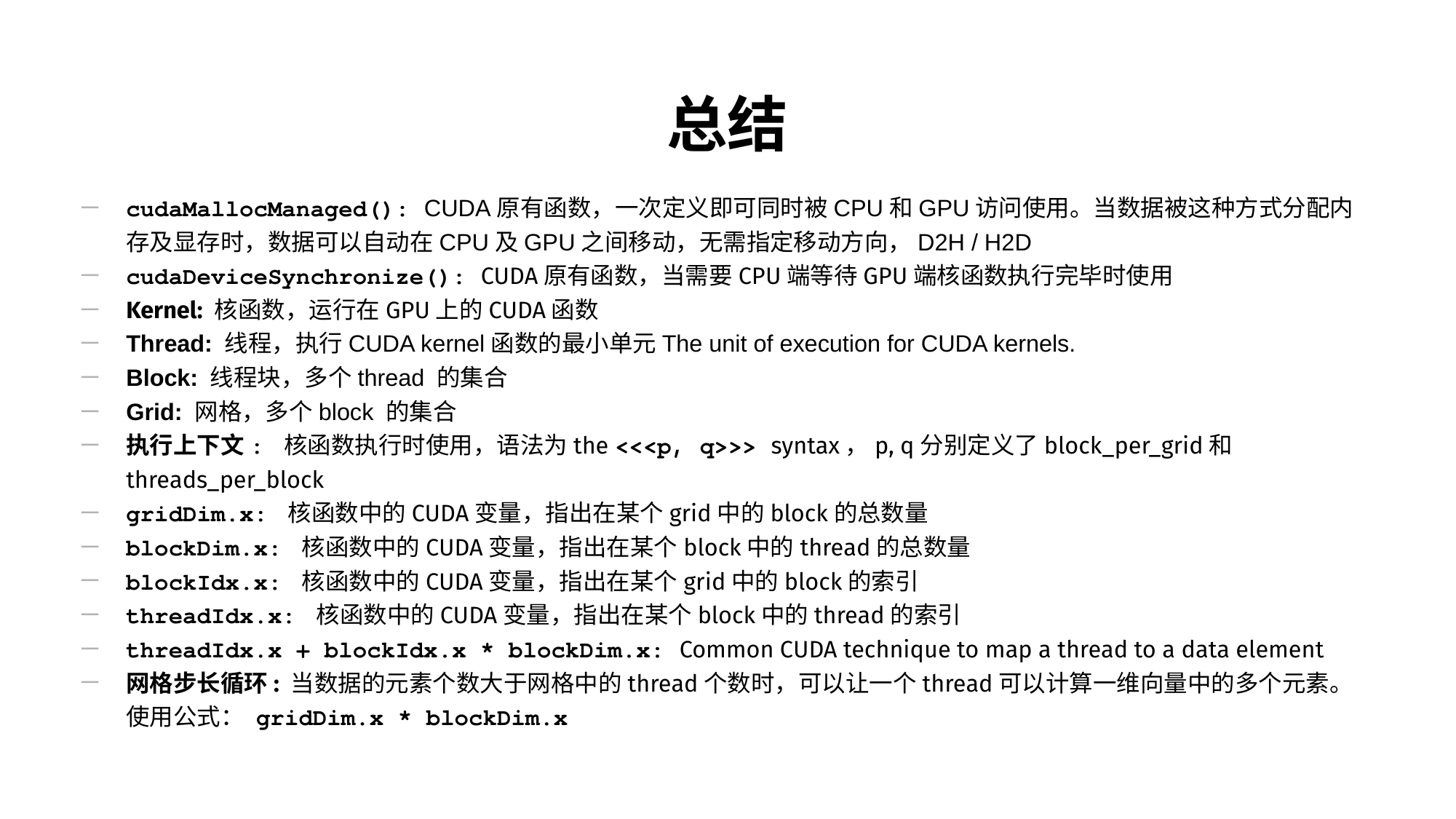

# 总结
cudaMallocManaged(): CUDA原有函数，一次定义即可同时被CPU和GPU访问使用。当数据被这种方式分配内存及显存时，数据可以自动在CPU及GPU之间移动，无需指定移动方向，D2H / H2D
cudaDeviceSynchronize(): CUDA原有函数，当需要CPU端等待GPU端核函数执行完毕时使用
Kernel: 核函数，运行在GPU上的CUDA函数
Thread: 线程，执行CUDA kernel函数的最小单元The unit of execution for CUDA kernels.
Block: 线程块，多个thread 的集合
Grid: 网格，多个block 的集合
执行上下文: 核函数执行时使用，语法为the <<<p, q>>> syntax，p, q分别定义了block_per_grid和threads_per_block
gridDim.x: 核函数中的CUDA变量，指出在某个grid中的block的总数量
blockDim.x: 核函数中的CUDA变量，指出在某个block中的thread的总数量
blockIdx.x: 核函数中的CUDA变量，指出在某个grid中的block的索引
threadIdx.x: 核函数中的CUDA变量，指出在某个block中的thread的索引
threadIdx.x + blockIdx.x * blockDim.x: Common CUDA technique to map a thread to a data element
网格步长循环: 当数据的元素个数大于网格中的thread个数时，可以让一个thread可以计算一维向量中的多个元素。使用公式： gridDim.x * blockDim.x